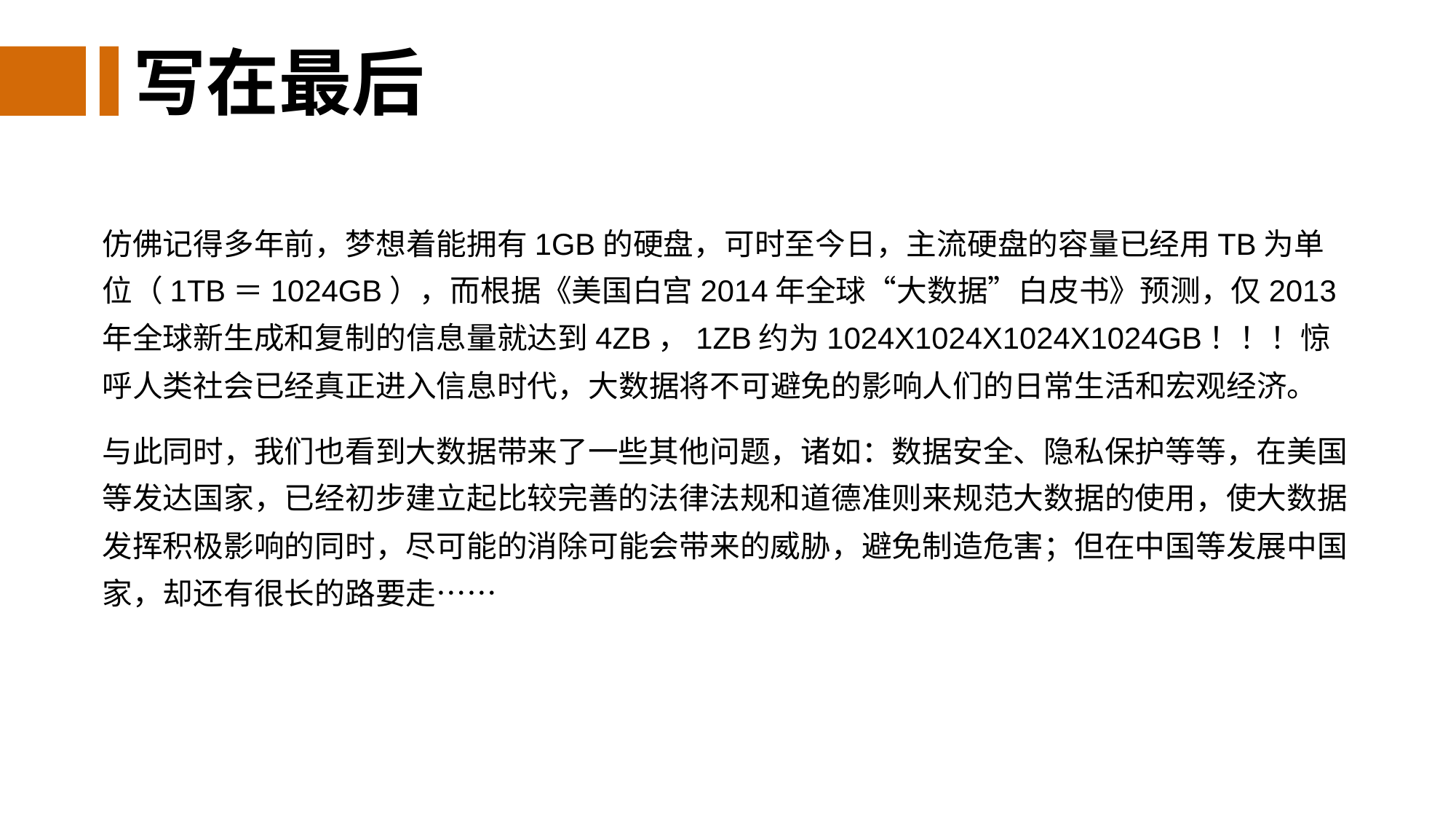

写在最后

仿佛记得多年前，梦想着能拥有1GB的硬盘，可时至今日，主流硬盘的容量已经用TB为单位（1TB＝1024GB），而根据《美​国​白​宫​2​0​1​4​年​全​球​“​大​数​据​”​白​皮​书》预测，仅2013年全球新生成和复制的信息量就达到4ZB，1ZB约为1024X1024X1024X1024GB！！！惊呼人类社会已经真正进入信息时代，大数据将不可避免的影响人们的日常生活和宏观经济。
与此同时，我们也看到大数据带来了一些其他问题，诸如：数据安全、隐私保护等等，在美国等发达国家，已经初步建立起比较完善的法律法规和道德准则来规范大数据的使用，使大数据发挥积极影响的同时，尽可能的消除可能会带来的威胁，避免制造危害；但在中国等发展中国家，却还有很长的路要走……